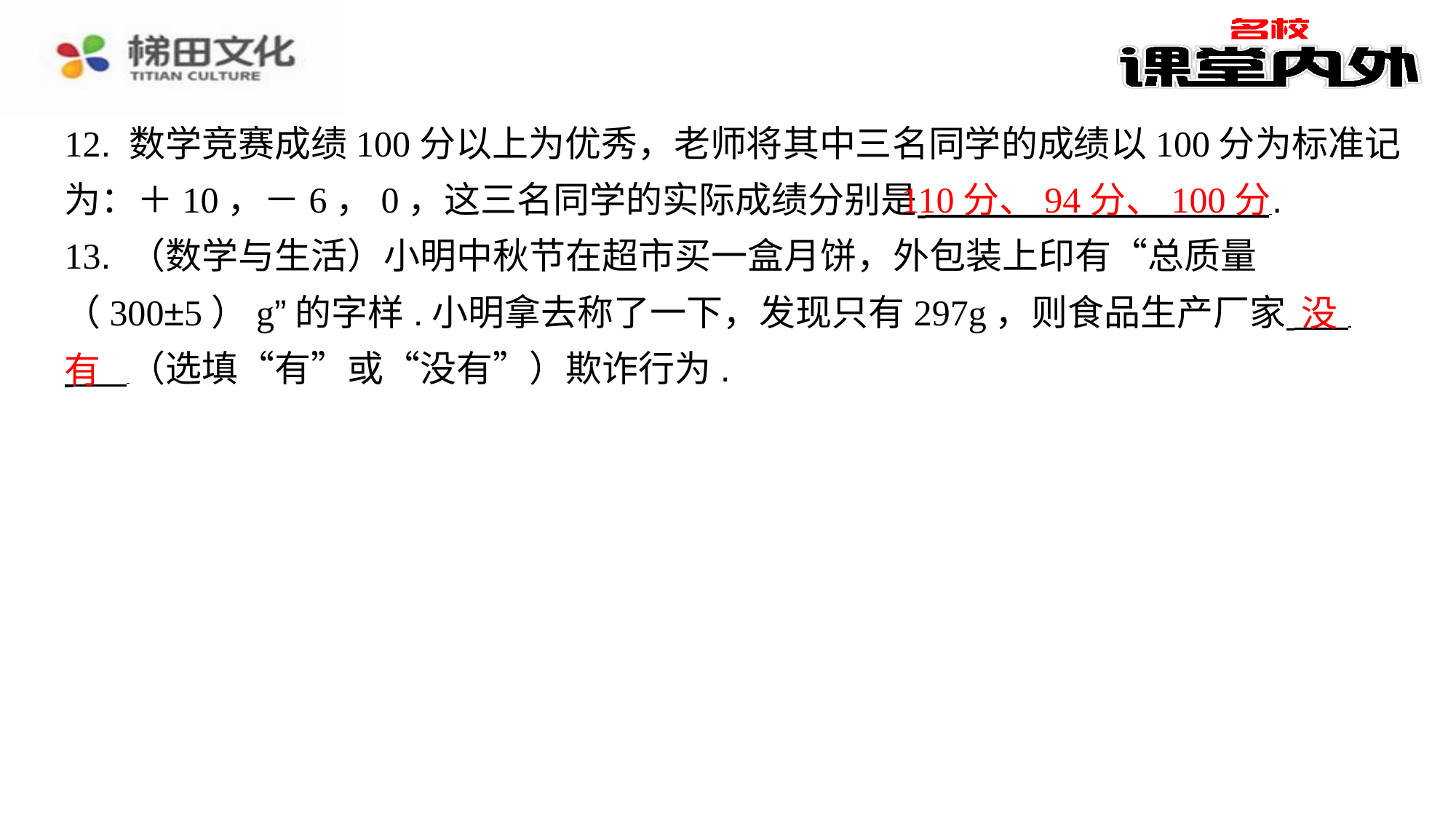

12. 数学竞赛成绩100分以上为优秀，老师将其中三名同学的成绩以100分为标准记
为：＋10，－6，0，这三名同学的实际成绩分别是                                                     ⁠.
13. （数学与生活）小明中秋节在超市买一盒月饼，外包装上印有“总质量
（300±5）g”的字样.小明拿去称了一下，发现只有297g，则食品生产厂家          ⁠
          （选填“有”或“没有”）欺诈行为.
110分、94分、100分
没
有